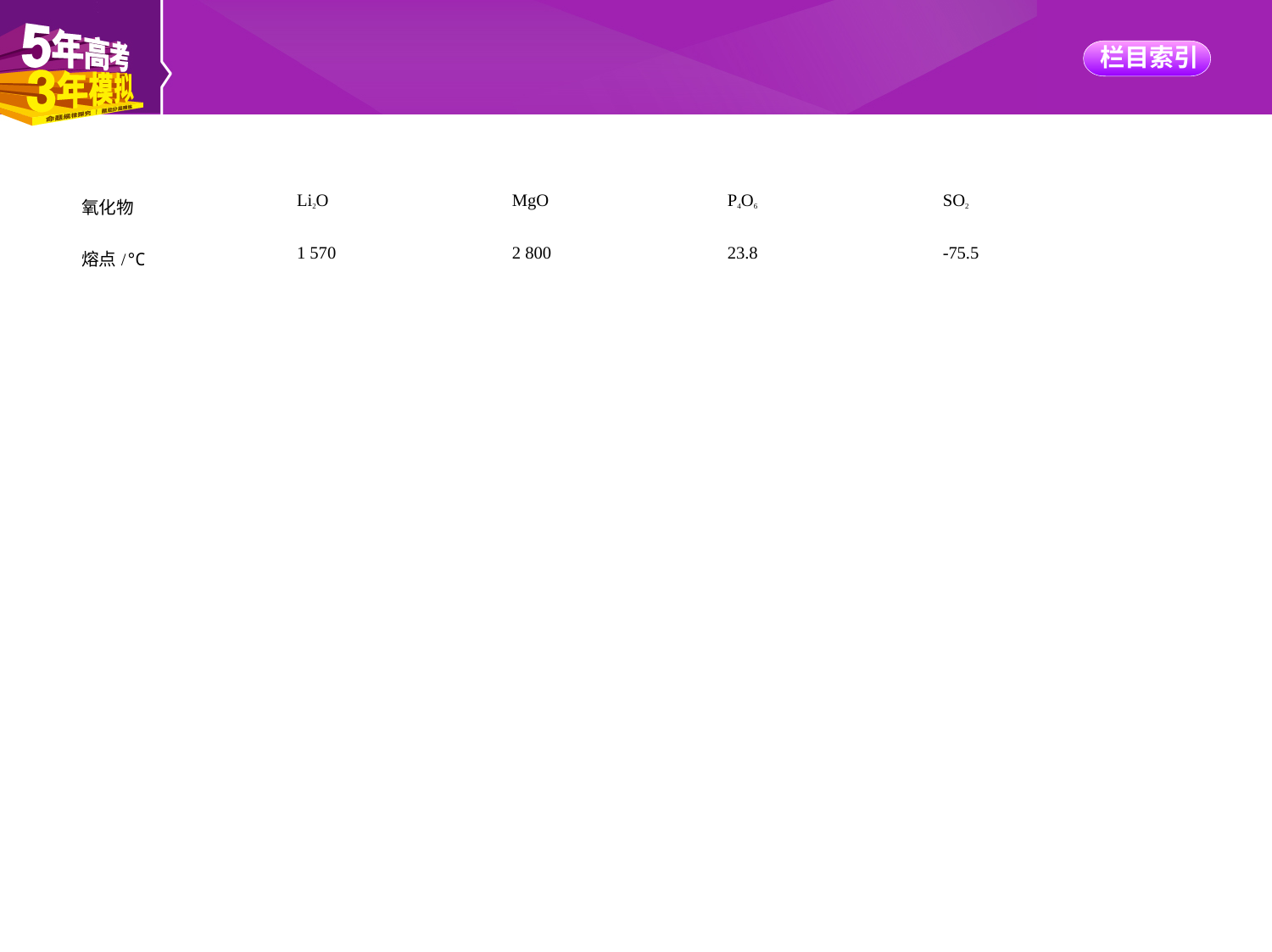

| 氧化物 | Li2O | MgO | P4O6 | SO2 |
| --- | --- | --- | --- | --- |
| 熔点/℃ | 1 570 | 2 800 | 23.8 | -75.5 |